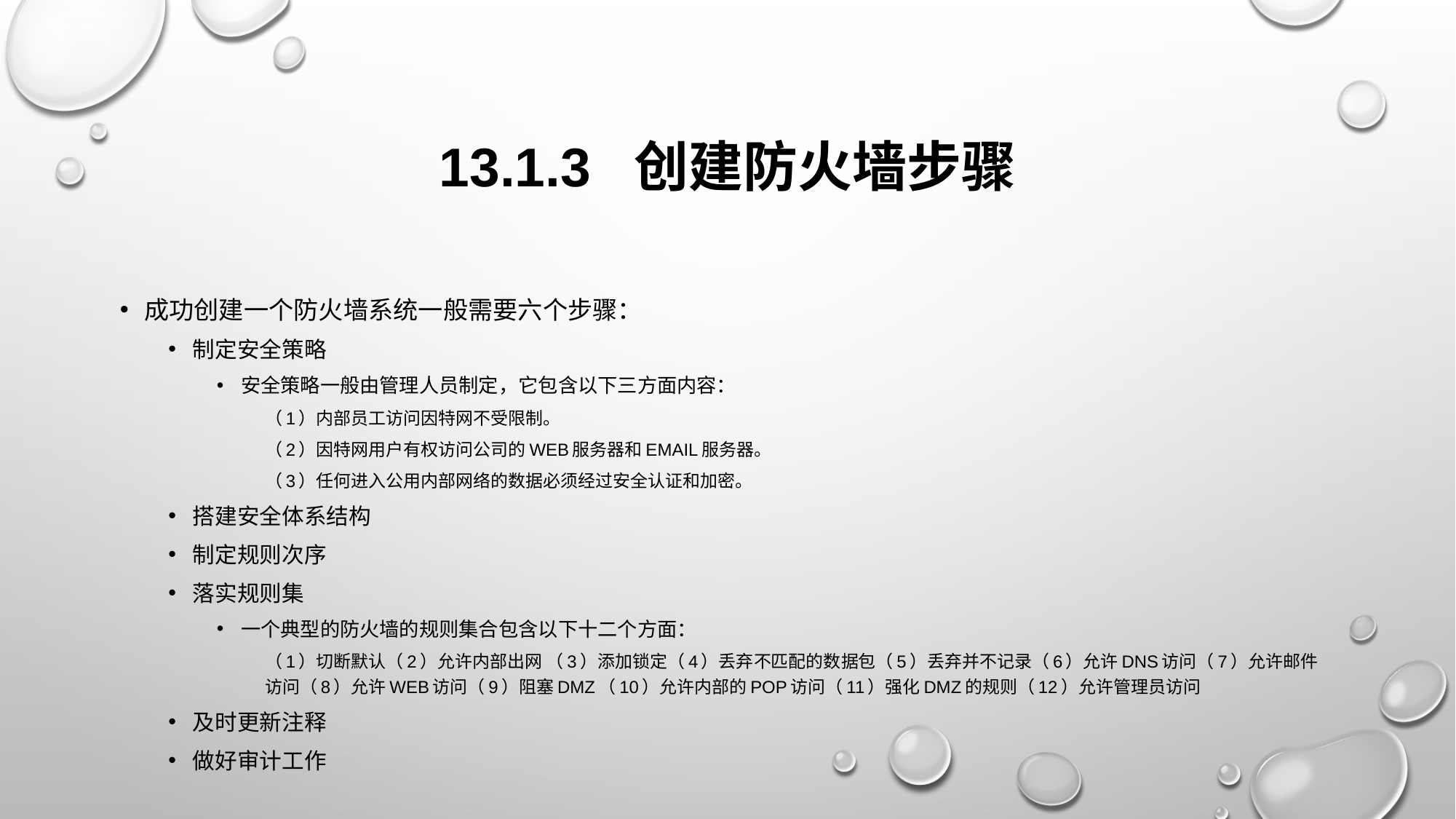

# 13.1.3  创建防火墙步骤
成功创建一个防火墙系统一般需要六个步骤：
制定安全策略
安全策略一般由管理人员制定，它包含以下三方面内容：
（1）内部员工访问因特网不受限制。
（2）因特网用户有权访问公司的Web服务器和Email服务器。
（3）任何进入公用内部网络的数据必须经过安全认证和加密。
搭建安全体系结构
制定规则次序
落实规则集
一个典型的防火墙的规则集合包含以下十二个方面：
（1）切断默认（2）允许内部出网 （3）添加锁定（4）丢弃不匹配的数据包（5）丢弃并不记录（6）允许DNS访问（7）允许邮件访问（8）允许Web访问（9）阻塞DMZ（10）允许内部的POP访问（11）强化DMZ的规则（12）允许管理员访问
及时更新注释
做好审计工作